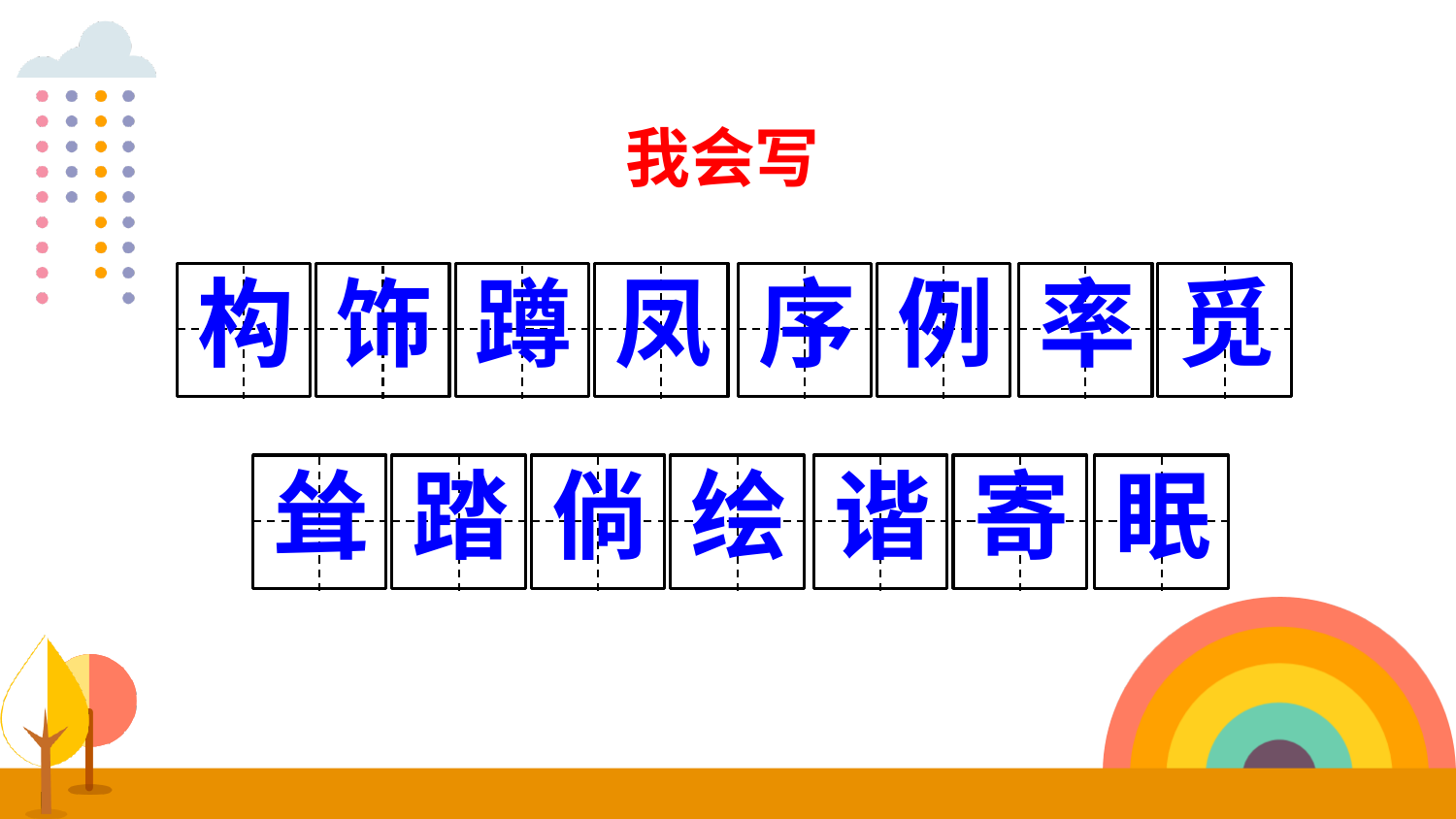

我会写
构
饰
蹲
凤
序
例
率
觅

耸
踏
倘
绘
谐
寄
眠